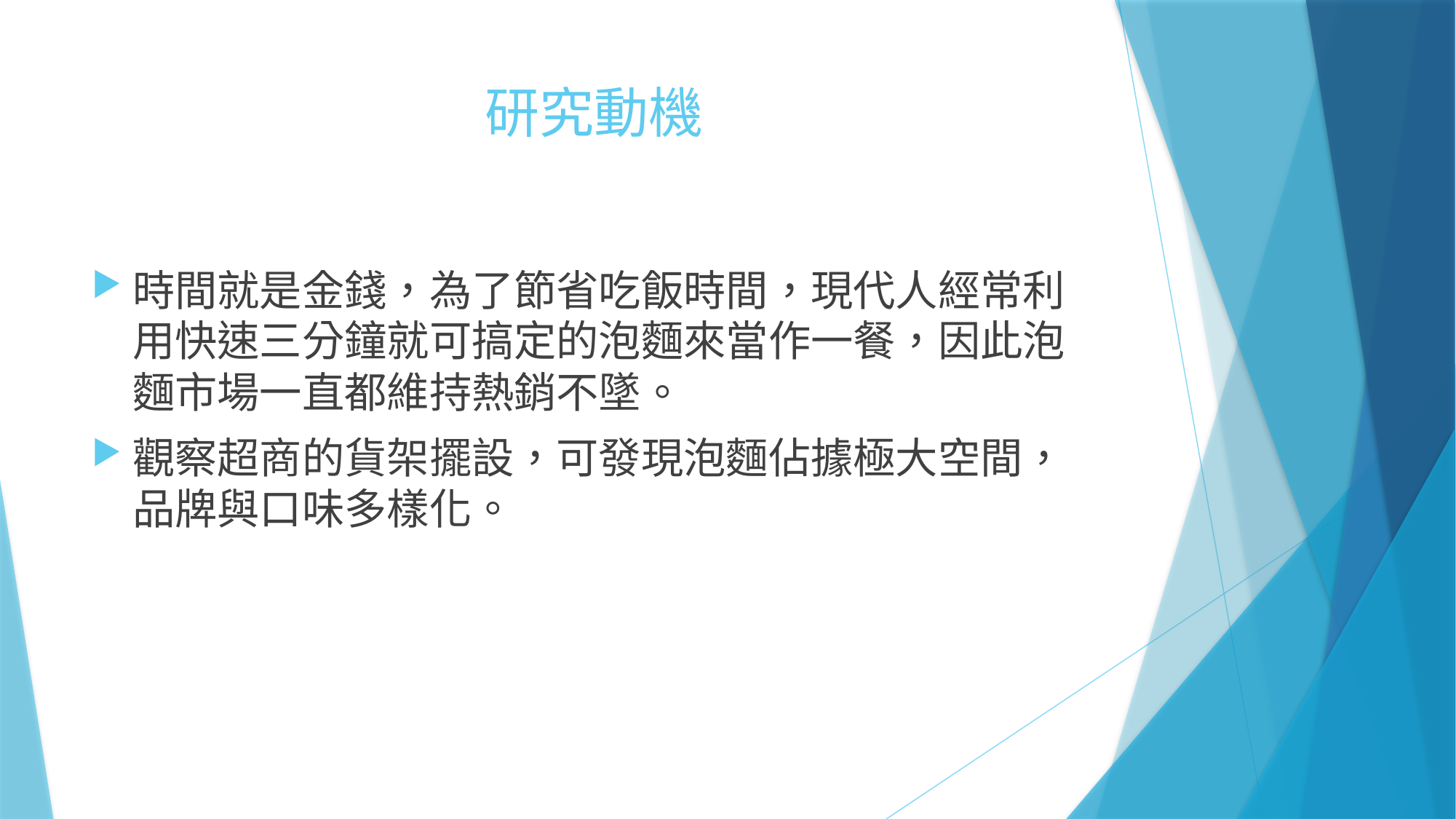

# 研究動機
時間就是金錢，為了節省吃飯時間，現代人經常利用快速三分鐘就可搞定的泡麵來當作一餐，因此泡麵市場一直都維持熱銷不墜。
觀察超商的貨架擺設，可發現泡麵佔據極大空間，品牌與口味多樣化。